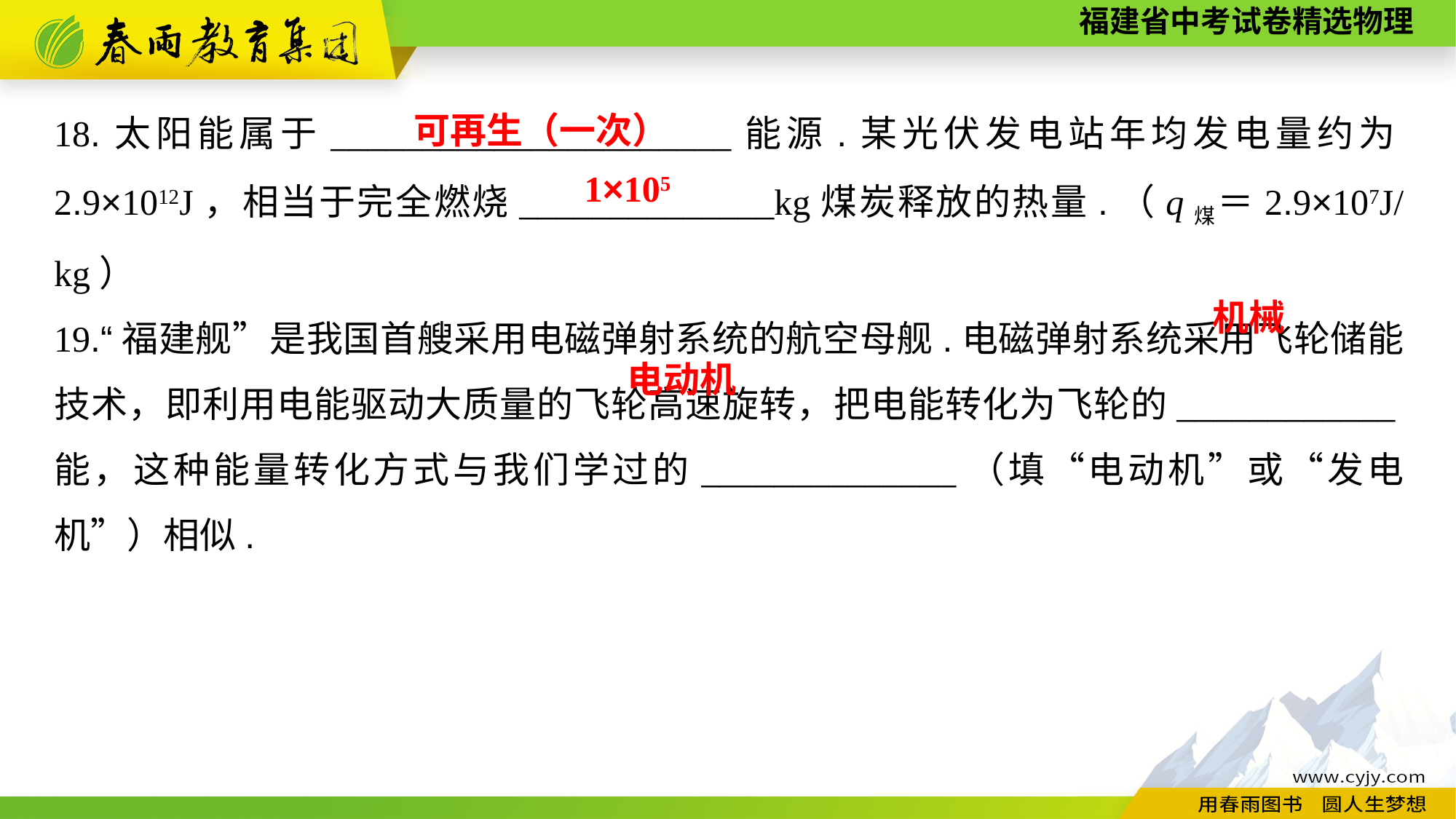

可再生（一次）
18.太阳能属于______________________能源.某光伏发电站年均发电量约为2.9×1012J，相当于完全燃烧______________kg煤炭释放的热量.（q煤＝2.9×107J/kg）
19.“福建舰”是我国首艘采用电磁弹射系统的航空母舰.电磁弹射系统采用飞轮储能技术，即利用电能驱动大质量的飞轮高速旋转，把电能转化为飞轮的____________能，这种能量转化方式与我们学过的______________（填“电动机”或“发电机”）相似.
1×105
机械
电动机